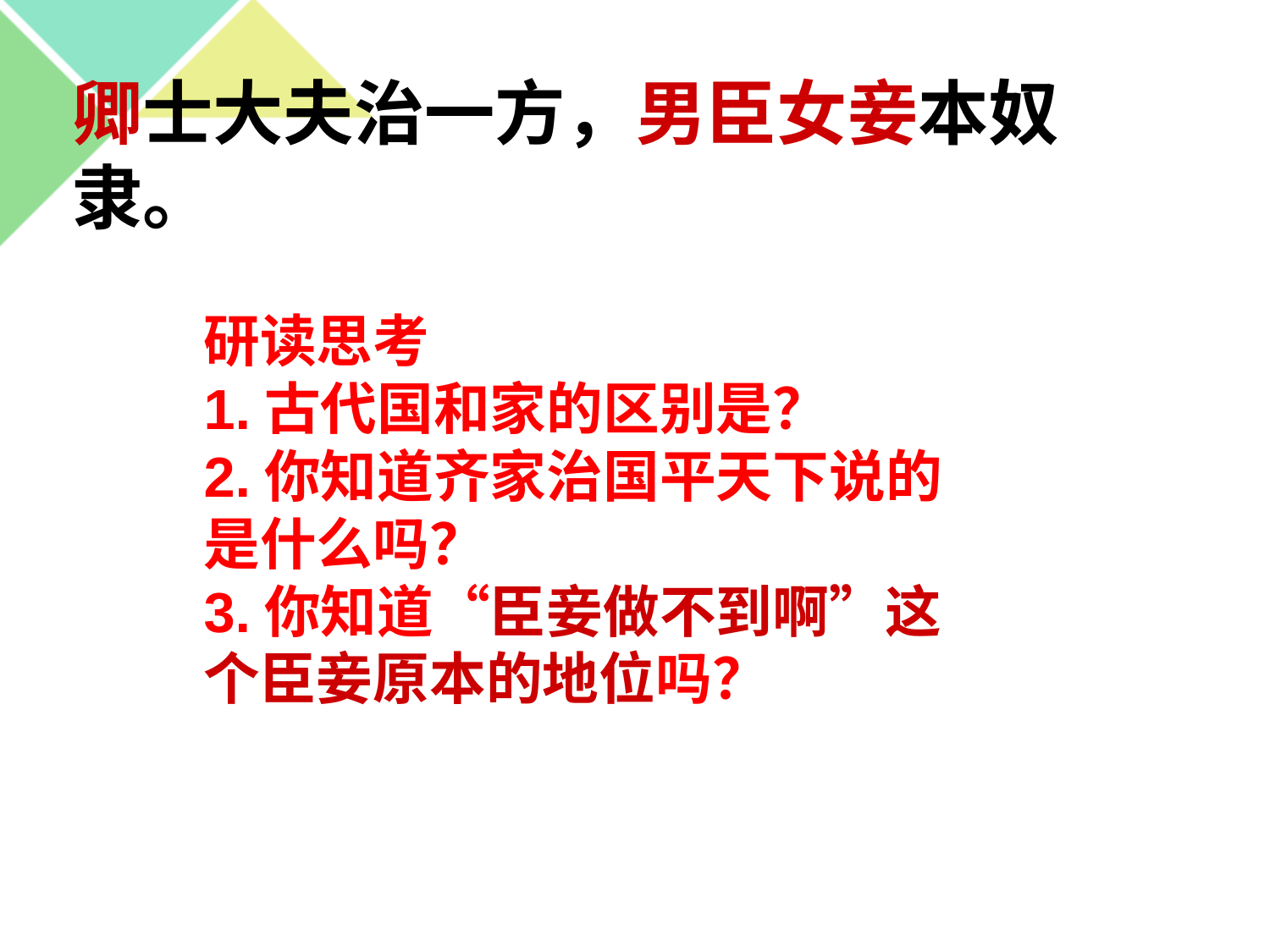

卿士大夫治一方，男臣女妾本奴隶。

研读思考
1.古代国和家的区别是？
2.你知道齐家治国平天下说的是什么吗？
3.你知道“臣妾做不到啊”这个臣妾原本的地位吗？